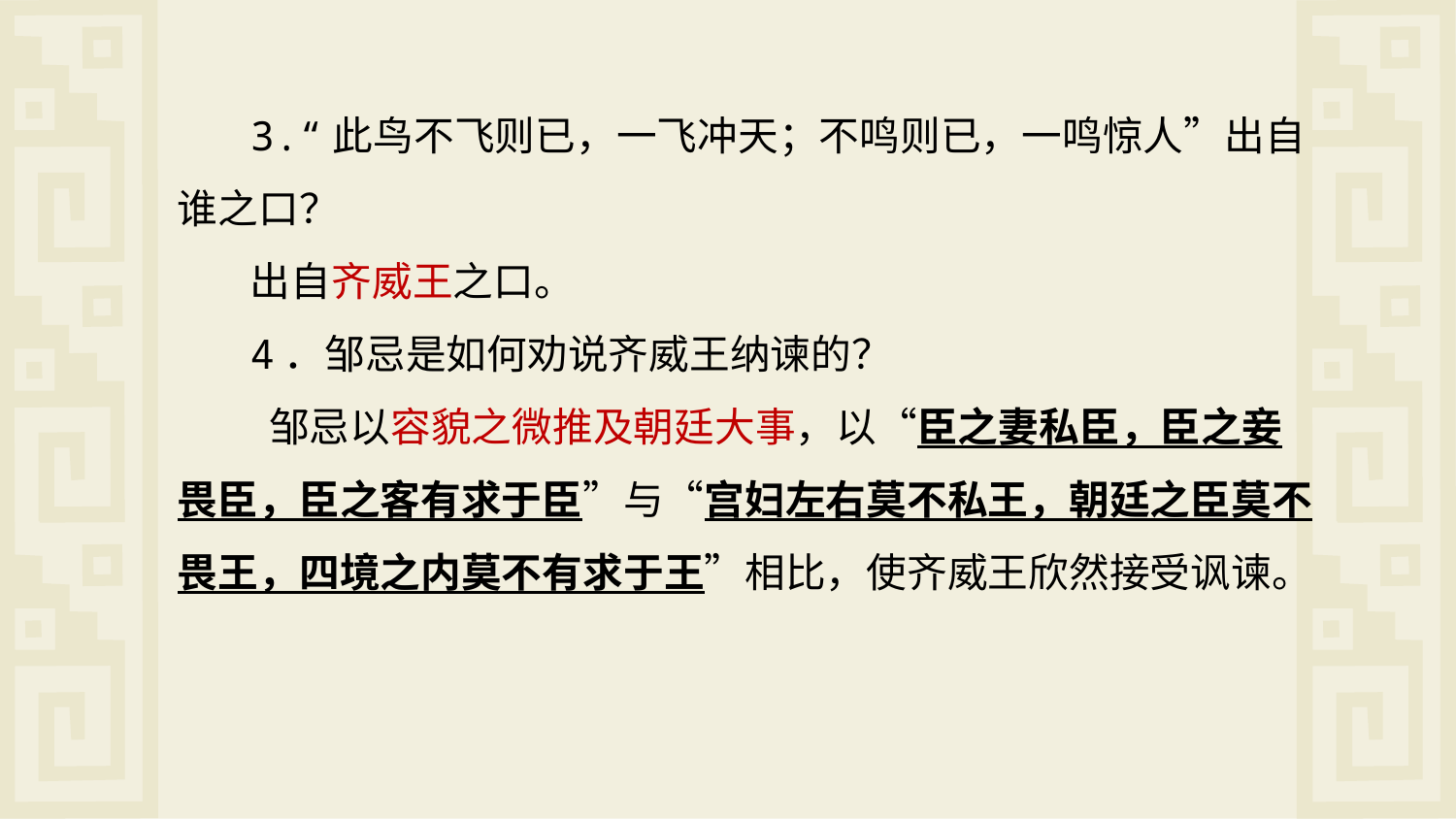

3.“此鸟不飞则已，一飞冲天；不鸣则已，一鸣惊人”出自谁之口？
出自齐威王之口。
4．邹忌是如何劝说齐威王纳谏的？
 邹忌以容貌之微推及朝廷大事，以“臣之妻私臣，臣之妾畏臣，臣之客有求于臣”与“宫妇左右莫不私王，朝廷之臣莫不畏王，四境之内莫不有求于王”相比，使齐威王欣然接受讽谏。